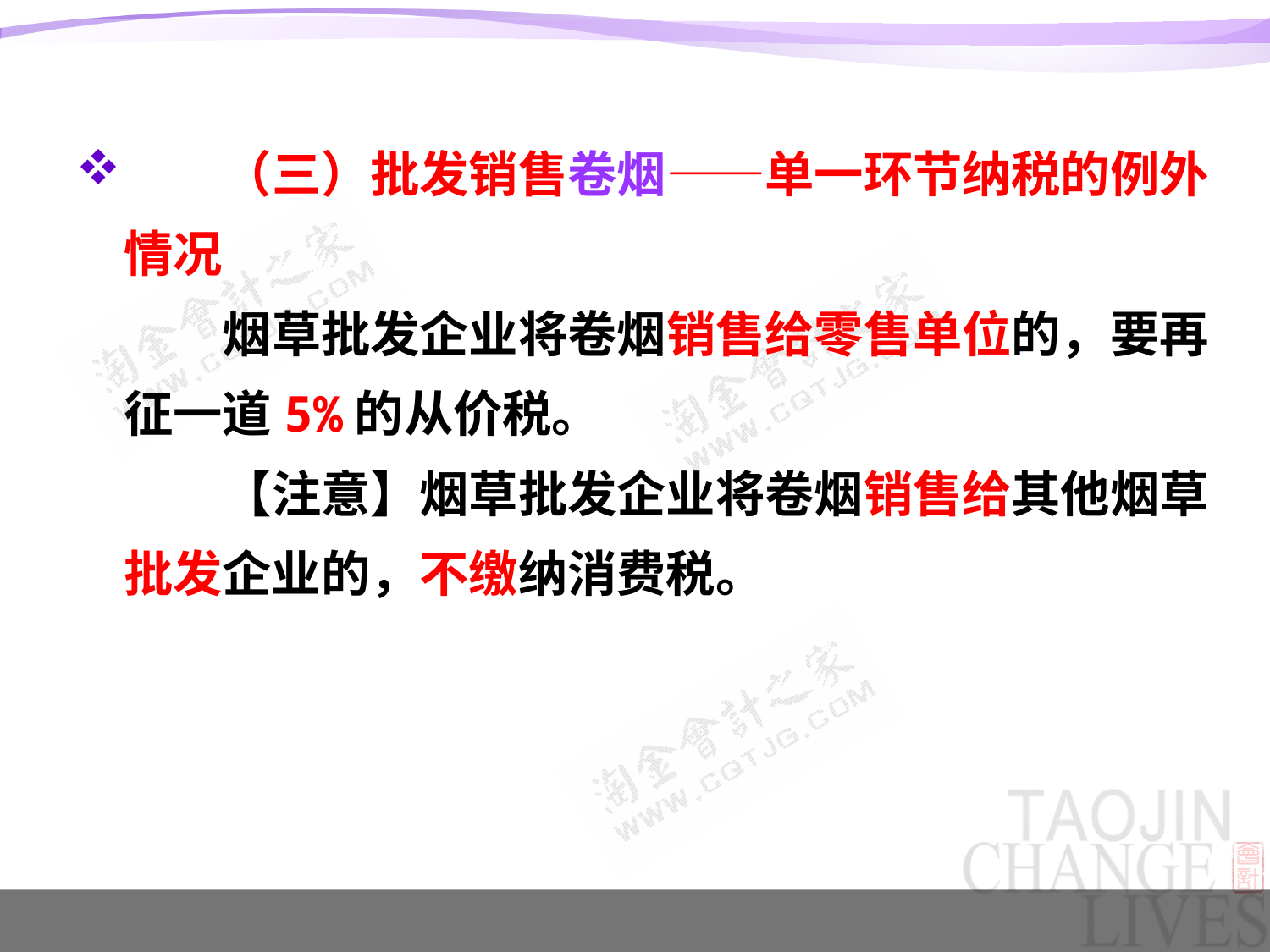

（三）批发销售卷烟——单一环节纳税的例外情况
　　烟草批发企业将卷烟销售给零售单位的，要再征一道5%的从价税。
　　【注意】烟草批发企业将卷烟销售给其他烟草批发企业的，不缴纳消费税。